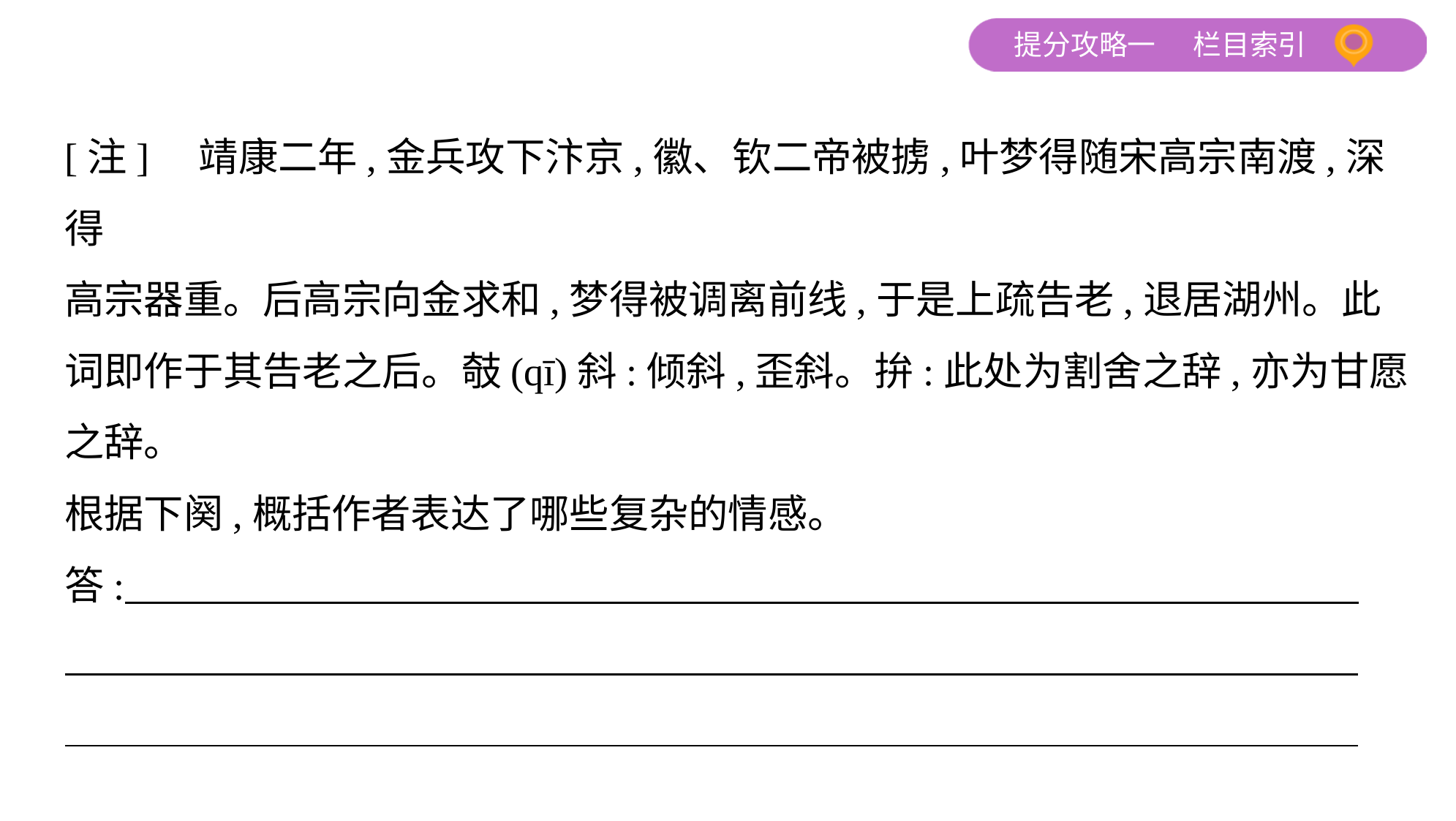

[注]    靖康二年,金兵攻下汴京,徽、钦二帝被掳,叶梦得随宋高宗南渡,深得
高宗器重。后高宗向金求和,梦得被调离前线,于是上疏告老,退居湖州。此
词即作于其告老之后。攲(qī)斜:倾斜,歪斜。拚:此处为割舍之辞,亦为甘愿
之辞。
根据下阕,概括作者表达了哪些复杂的情感。
答: